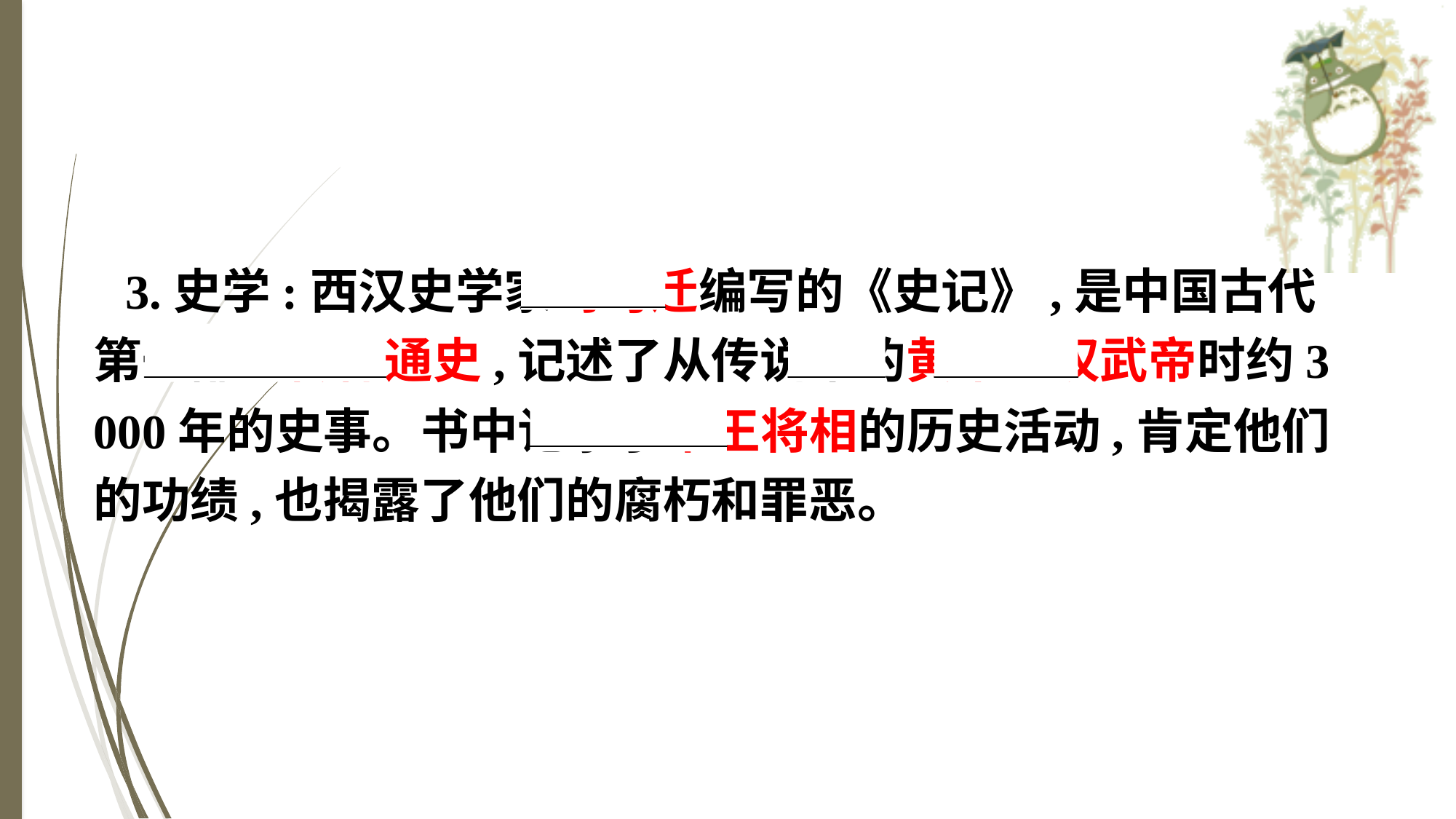

3.史学:西汉史学家司马迁编写的《史记》,是中国古代第一部纪传体通史,记述了从传说中的黄帝到汉武帝时约3 000年的史事。书中记录了帝王将相的历史活动,肯定他们的功绩,也揭露了他们的腐朽和罪恶。